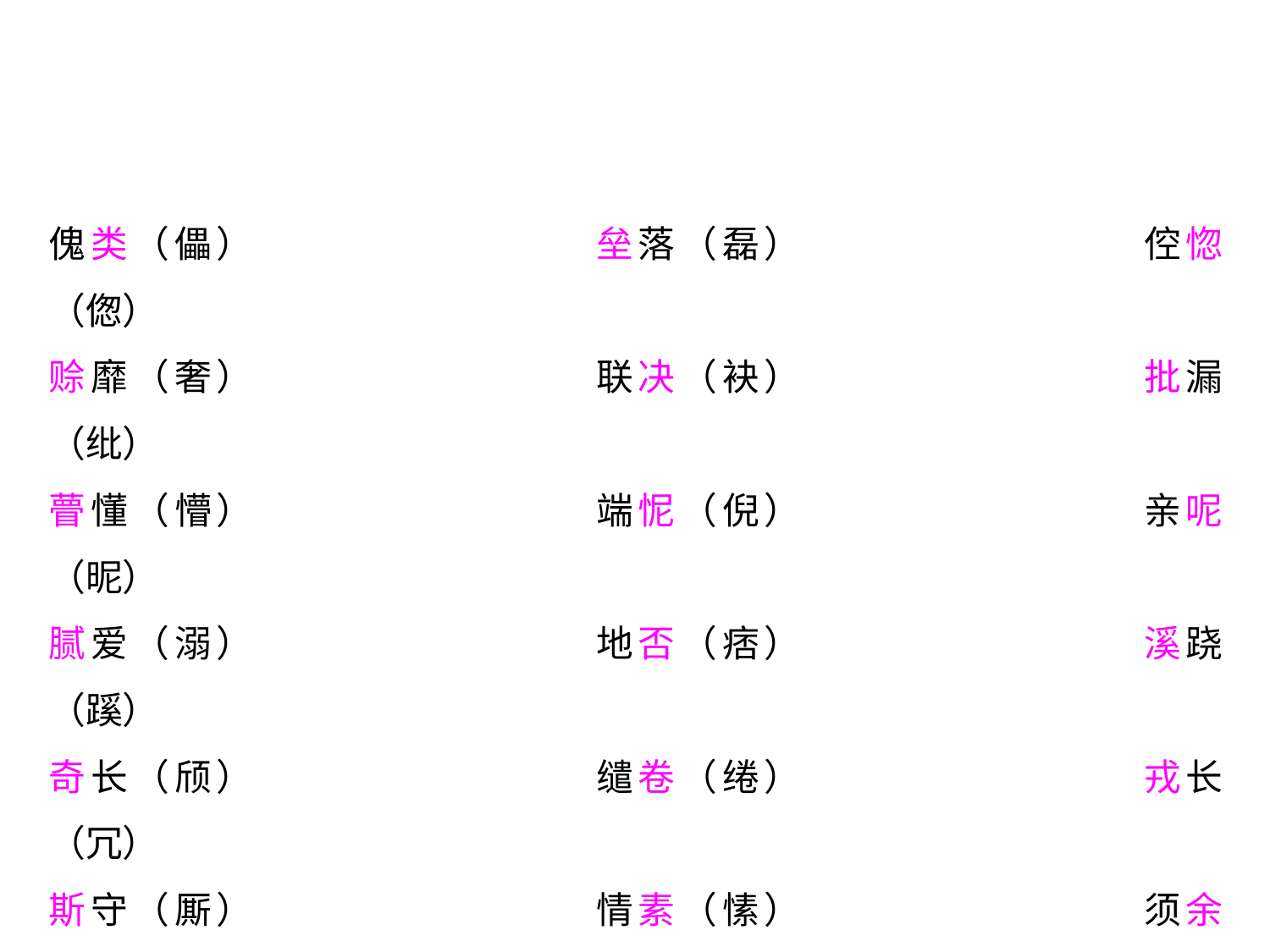

傀类（儡）			垒落（磊）			倥惚（偬）
赊靡（奢）			联决（袂）			批漏（纰）
瞢懂（懵）			端怩（倪）			亲呢（昵）
腻爱（溺）			地否（痞）			溪跷（蹊）
奇长（颀）			缱卷（绻）			戎长（冗）
斯守（厮）			情素（愫）			须余（臾）
握旋（斡）			纹乱（紊）			厌品（赝）
彪柄（炳）			真缔（谛）